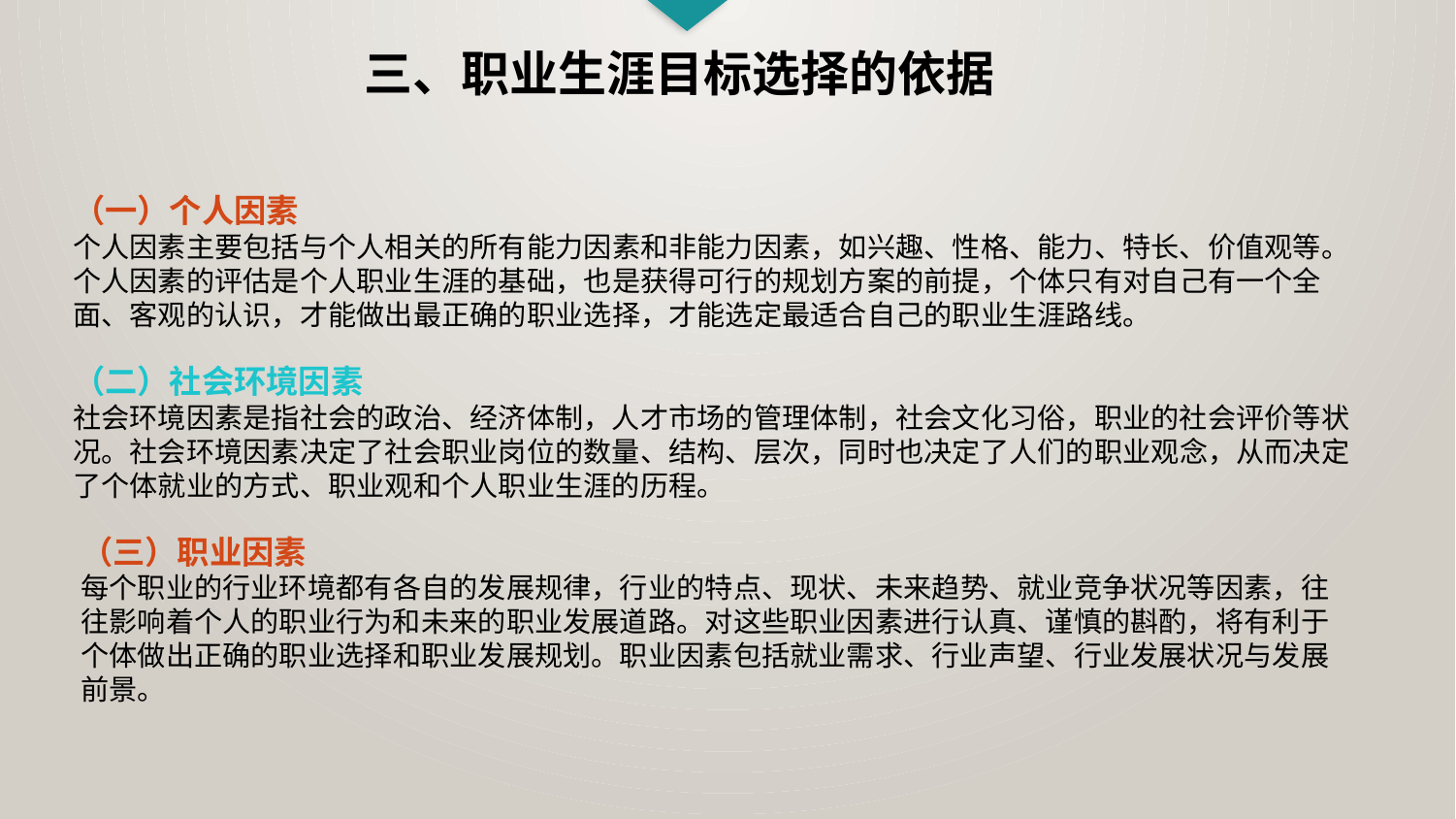

三、职业生涯目标选择的依据
（一）个人因素
个人因素主要包括与个人相关的所有能力因素和非能力因素，如兴趣、性格、能力、特长、价值观等。个人因素的评估是个人职业生涯的基础，也是获得可行的规划方案的前提，个体只有对自己有一个全面、客观的认识，才能做出最正确的职业选择，才能选定最适合自己的职业生涯路线。
（二）社会环境因素
社会环境因素是指社会的政治、经济体制，人才市场的管理体制，社会文化习俗，职业的社会评价等状况。社会环境因素决定了社会职业岗位的数量、结构、层次，同时也决定了人们的职业观念，从而决定了个体就业的方式、职业观和个人职业生涯的历程。
（三）职业因素
每个职业的行业环境都有各自的发展规律，行业的特点、现状、未来趋势、就业竞争状况等因素，往往影响着个人的职业行为和未来的职业发展道路。对这些职业因素进行认真、谨慎的斟酌，将有利于个体做出正确的职业选择和职业发展规划。职业因素包括就业需求、行业声望、行业发展状况与发展前景。
48